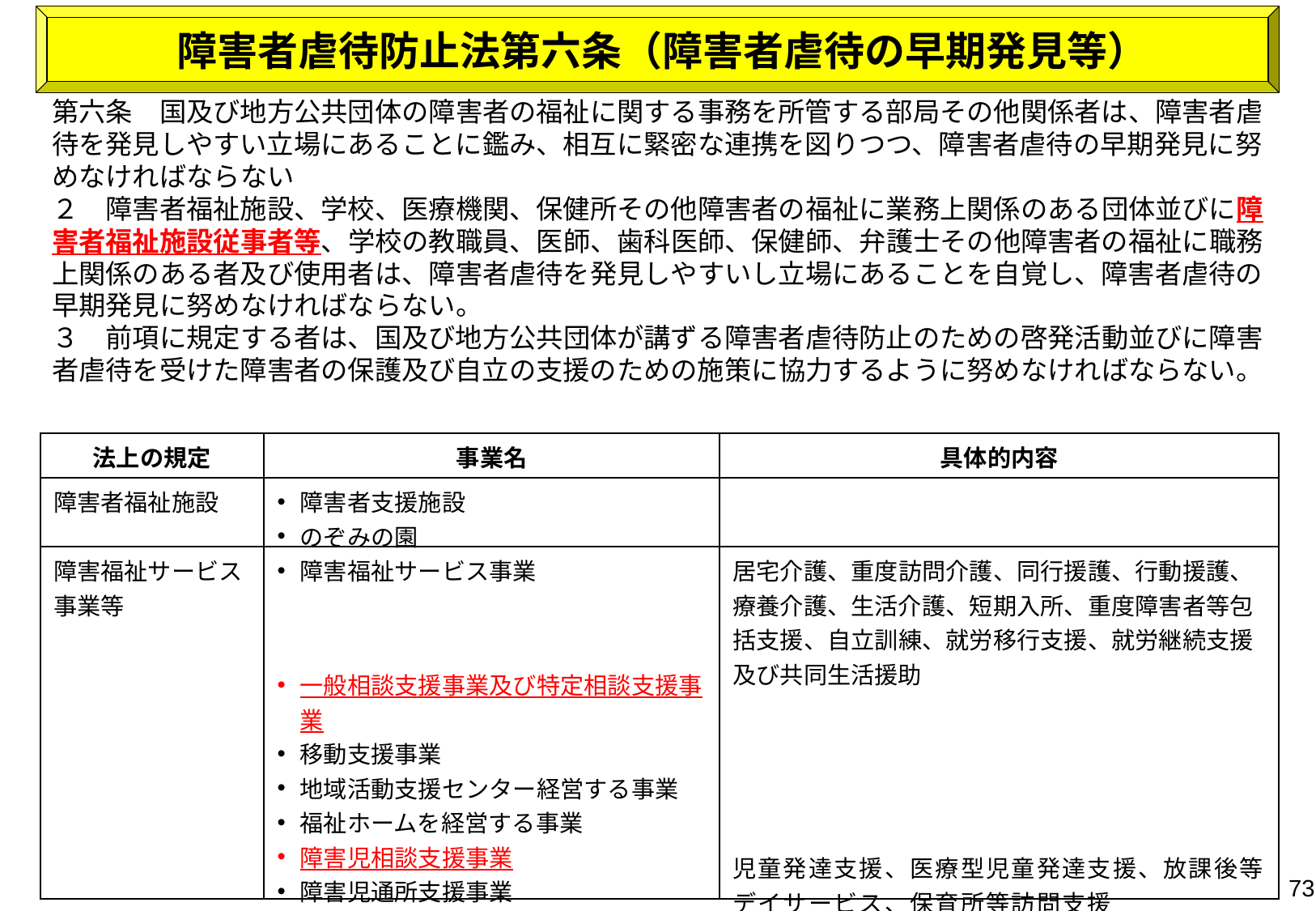

障害者虐待防止法第六条（障害者虐待の早期発見等）
第六条　国及び地方公共団体の障害者の福祉に関する事務を所管する部局その他関係者は、障害者虐待を発見しやすい立場にあることに鑑み、相互に緊密な連携を図りつつ、障害者虐待の早期発見に努めなければならない
２　障害者福祉施設、学校、医療機関、保健所その他障害者の福祉に業務上関係のある団体並びに障害者福祉施設従事者等、学校の教職員、医師、歯科医師、保健師、弁護士その他障害者の福祉に職務上関係のある者及び使用者は、障害者虐待を発見しやすいし立場にあることを自覚し、障害者虐待の早期発見に努めなければならない。
３　前項に規定する者は、国及び地方公共団体が講ずる障害者虐待防止のための啓発活動並びに障害者虐待を受けた障害者の保護及び自立の支援のための施策に協力するように努めなければならない。
| 法上の規定 | 事業名 | 具体的内容 |
| --- | --- | --- |
| 障害者福祉施設 | 障害者支援施設 のぞみの園 |  |
| 障害福祉サービス事業等 | 障害福祉サービス事業 一般相談支援事業及び特定相談支援事業 移動支援事業 地域活動支援センター経営する事業 福祉ホームを経営する事業 障害児相談支援事業 障害児通所支援事業 | 居宅介護、重度訪問介護、同行援護、行動援護、療養介護、生活介護、短期入所、重度障害者等包括支援、自立訓練、就労移行支援、就労継続支援及び共同生活援助 児童発達支援、医療型児童発達支援、放課後等デイサービス、保育所等訪問支援 |
73